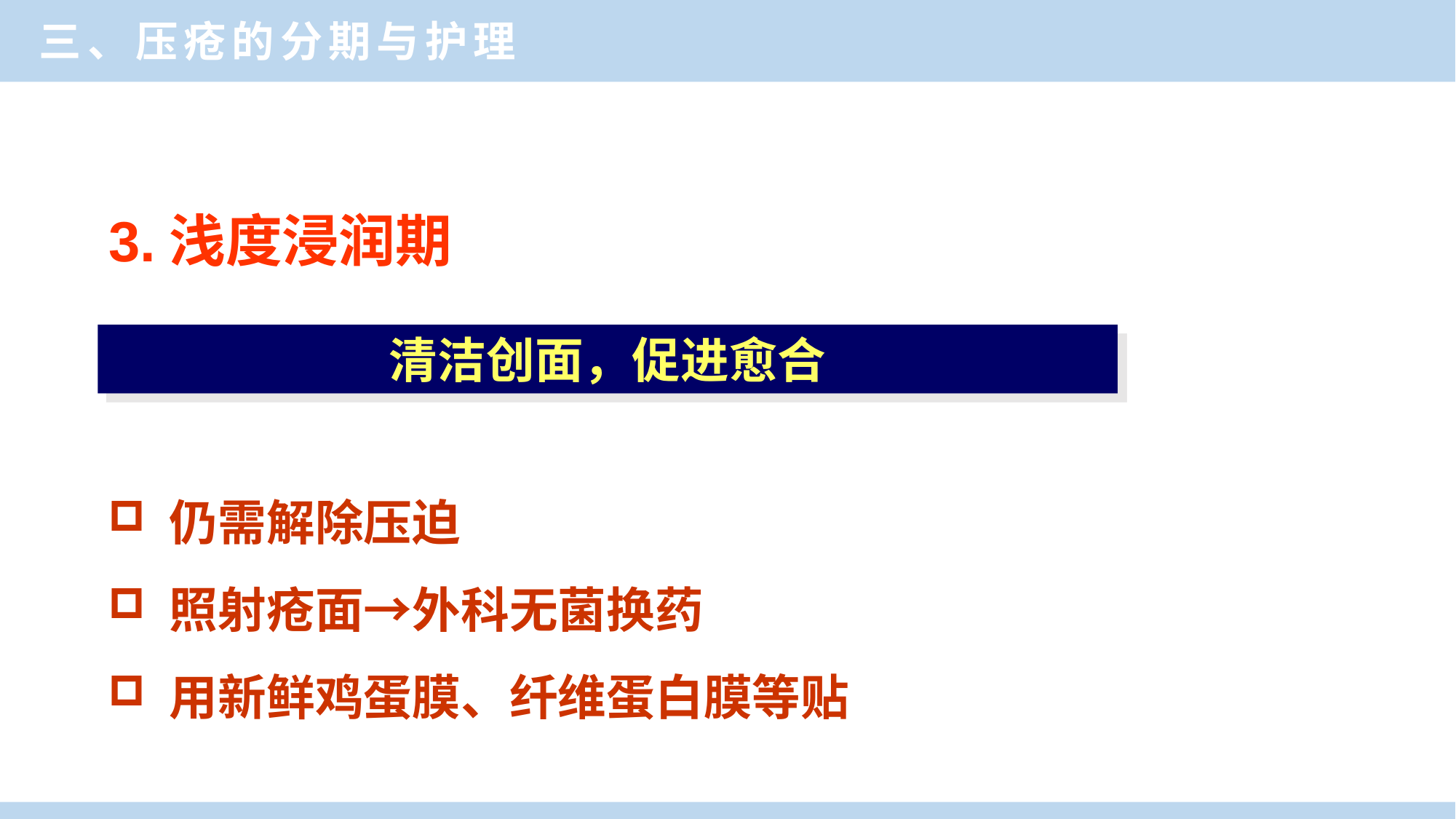

三、压疮的分期与护理
3.浅度浸润期
清洁创面，促进愈合
 仍需解除压迫
 照射疮面→外科无菌换药
 用新鲜鸡蛋膜、纤维蛋白膜等贴